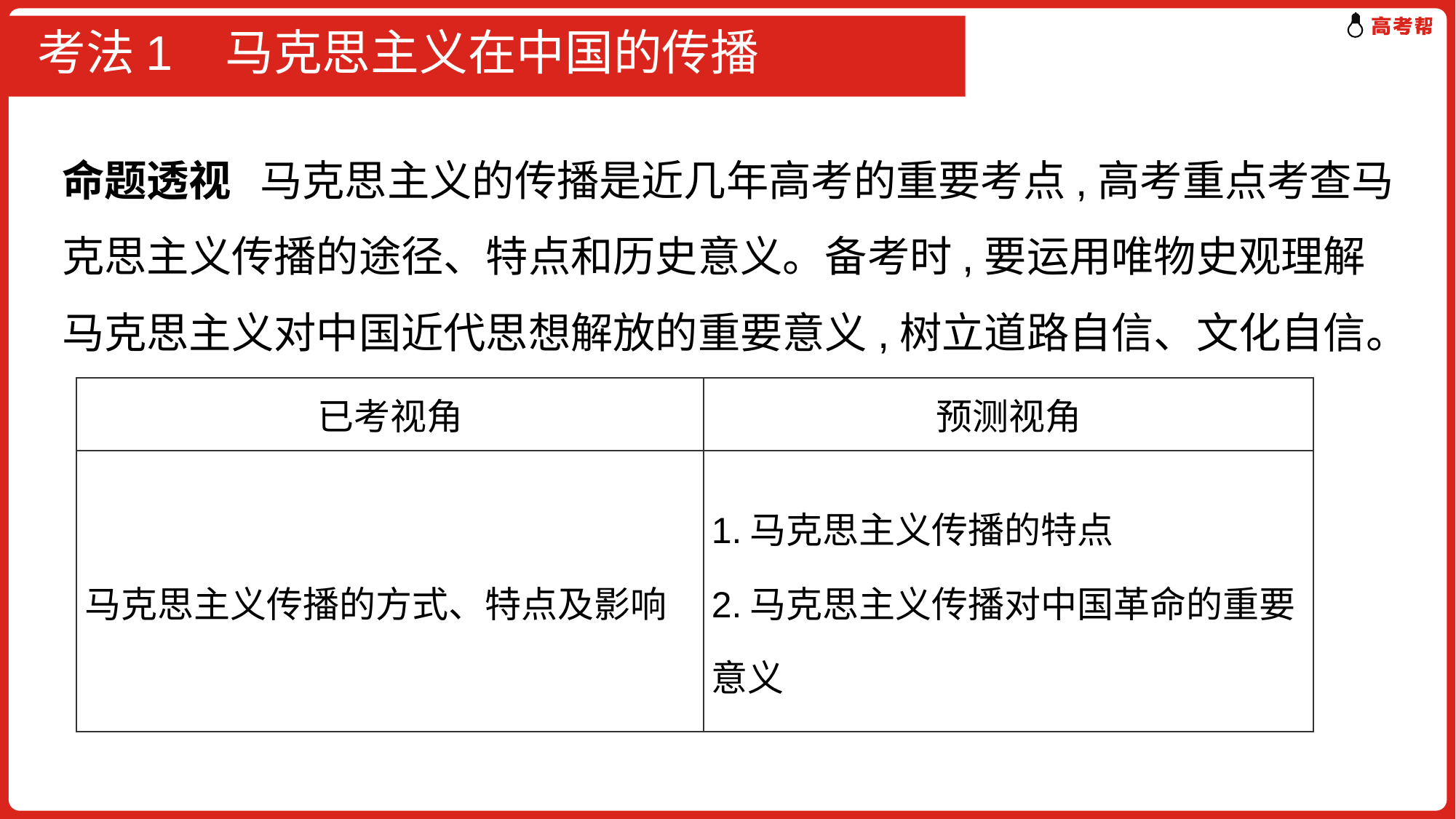

# 考法1   马克思主义在中国的传播
命题透视   马克思主义的传播是近几年高考的重要考点,高考重点考查马克思主义传播的途径、特点和历史意义。备考时,要运用唯物史观理解马克思主义对中国近代思想解放的重要意义,树立道路自信、文化自信。
| 已考视角 | 预测视角 |
| --- | --- |
| 马克思主义传播的方式、特点及影响 | 1.马克思主义传播的特点 2.马克思主义传播对中国革命的重要意义 |